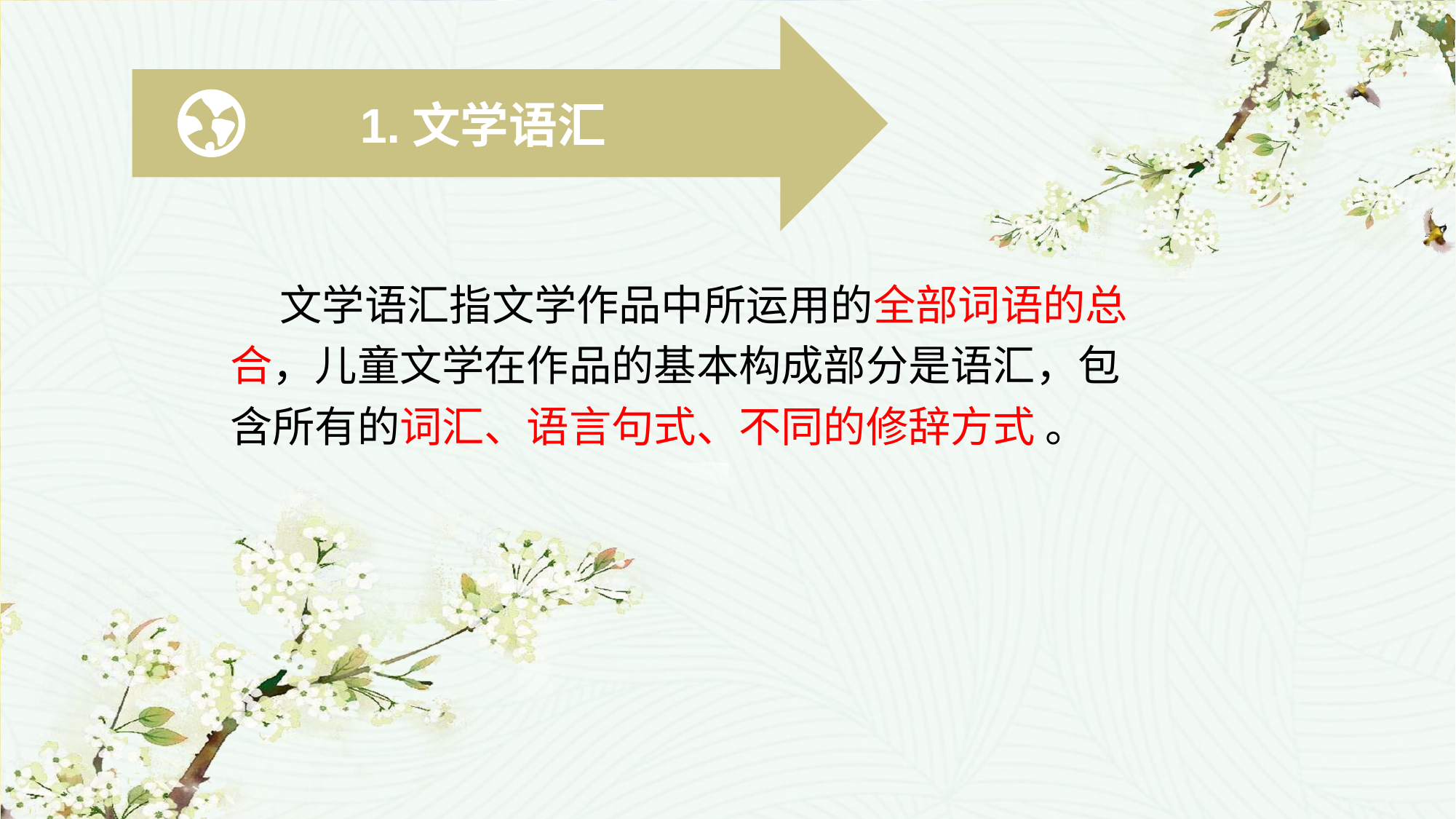

1.文学语汇

       文学语汇指文学作品中所运用的全部词语的总合，儿童文学在作品的基本构成部分是语汇，包含所有的词汇、语言句式、不同的修辞方式 。